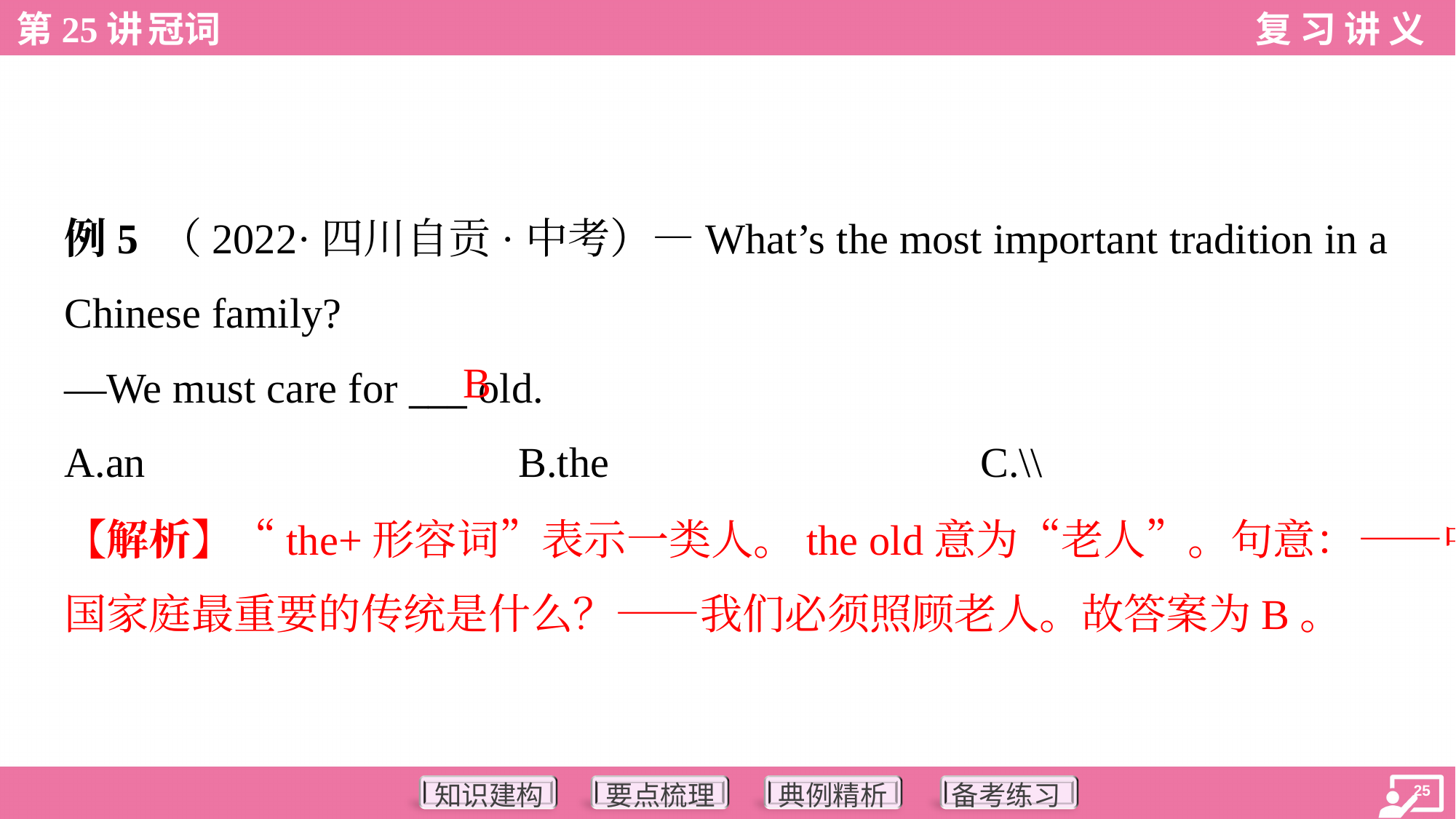

例5 （2022·四川自贡·中考）—What’s the most important tradition in a
Chinese family?
B
—We must care for ___ old.
A.an	B.the	C.\\
【解析】“the+形容词”表示一类人。the old意为“老人”。句意：——中
国家庭最重要的传统是什么？——我们必须照顾老人。故答案为B。